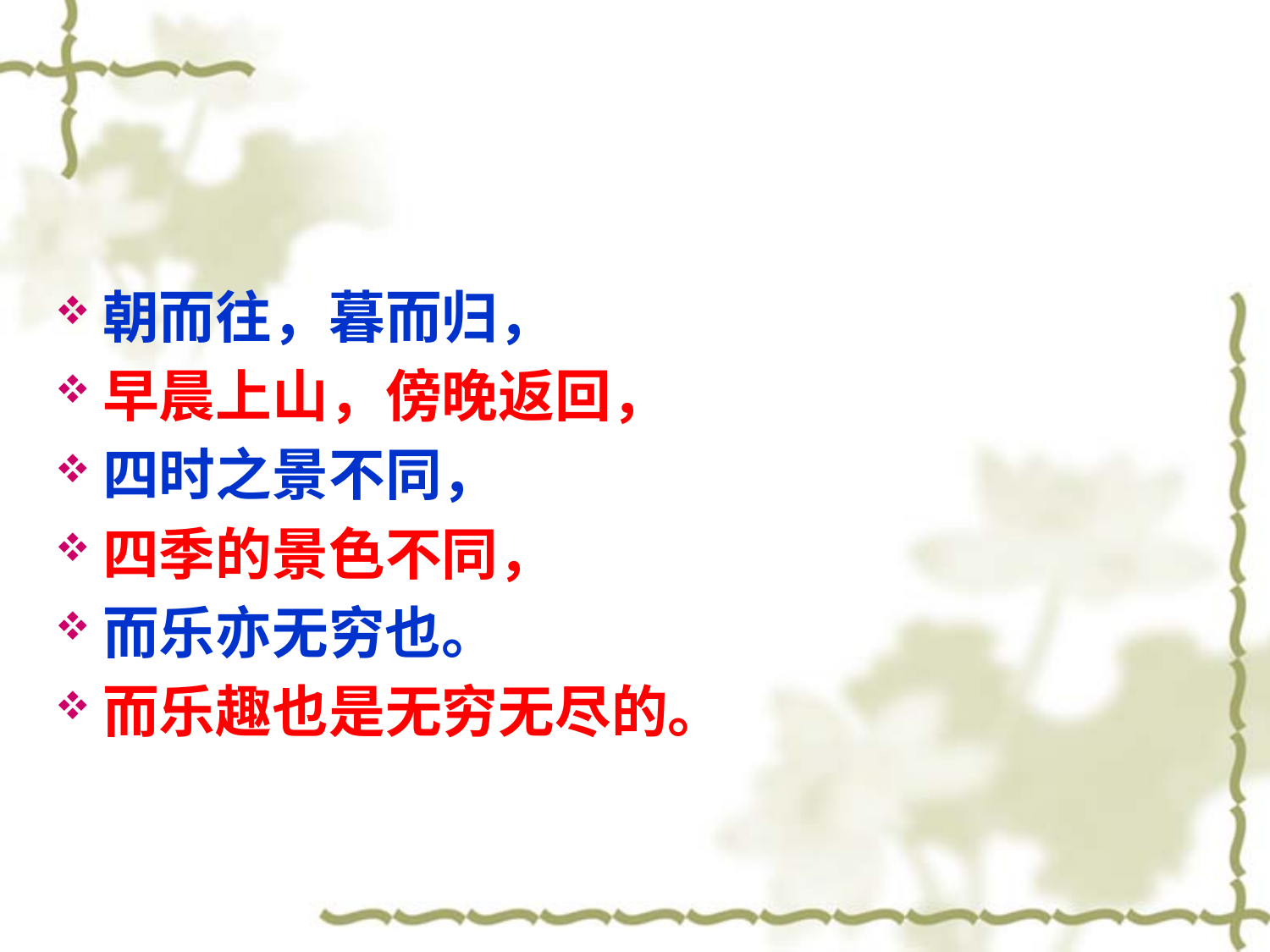

#
朝而往，暮而归，
早晨上山，傍晚返回，
四时之景不同，
四季的景色不同，
而乐亦无穷也。
而乐趣也是无穷无尽的。